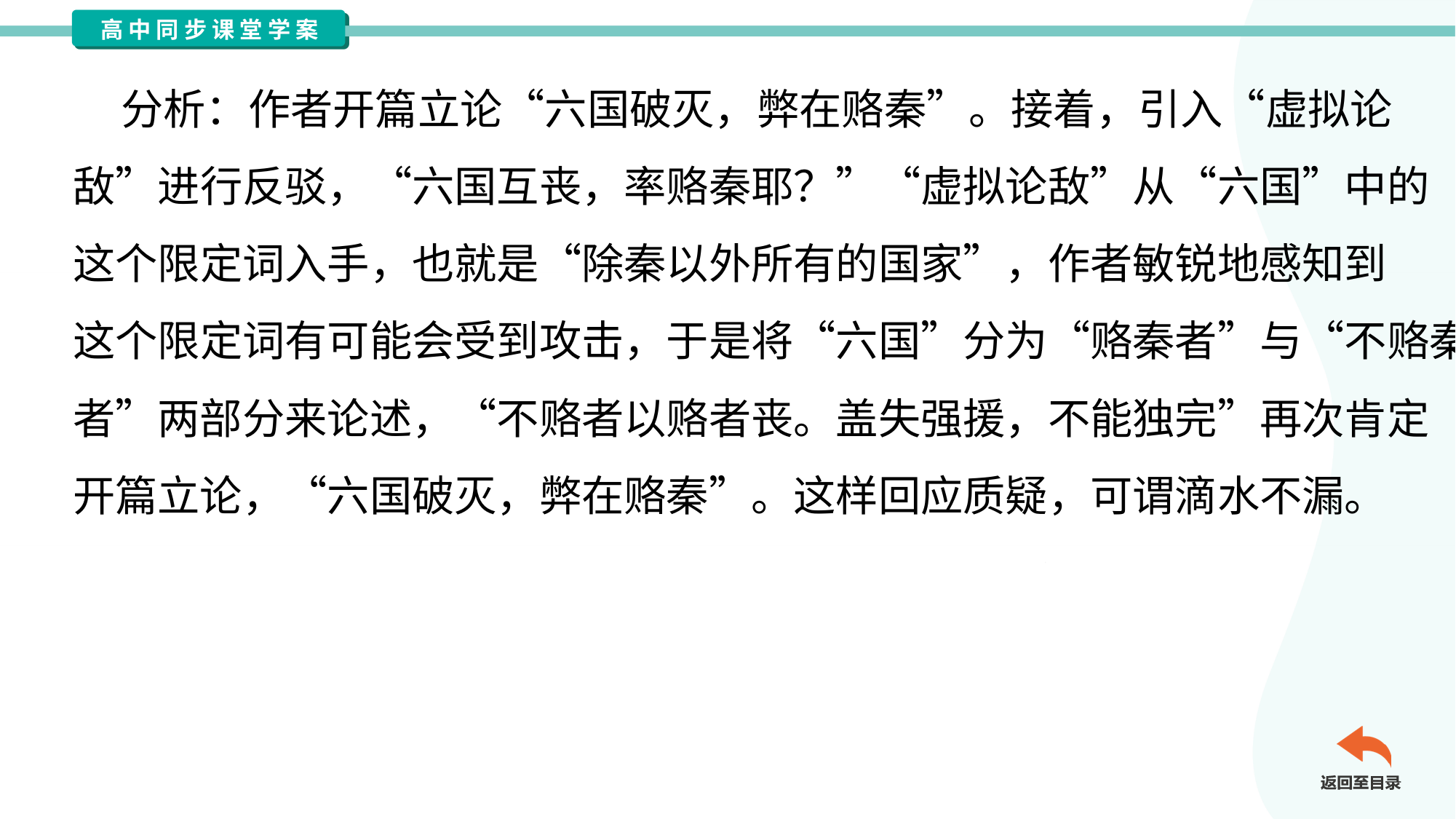

分析：作者开篇立论“六国破灭，弊在赂秦”。接着，引入“虚拟论
敌”进行反驳，“六国互丧，率赂秦耶？”“虚拟论敌”从“六国”中的“六”
这个限定词入手，也就是“除秦以外所有的国家”，作者敏锐地感知到
这个限定词有可能会受到攻击，于是将“六国”分为“赂秦者”与“不赂秦
者”两部分来论述，“不赂者以赂者丧。盖失强援，不能独完”再次肯定
开篇立论，“六国破灭，弊在赂秦”。这样回应质疑，可谓滴水不漏。